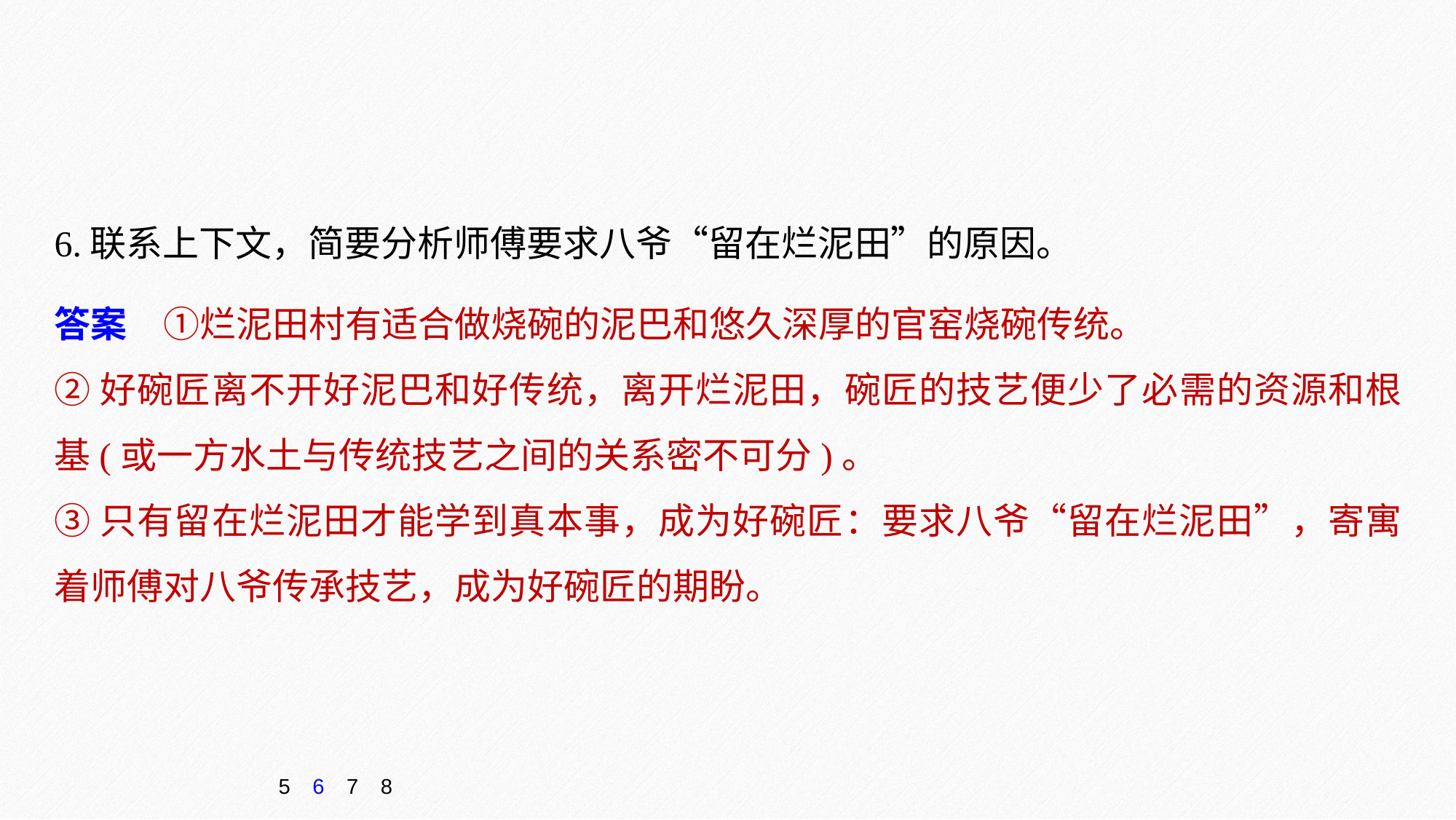

6.联系上下文，简要分析师傅要求八爷“留在烂泥田”的原因。
答案　①烂泥田村有适合做烧碗的泥巴和悠久深厚的官窑烧碗传统。
②好碗匠离不开好泥巴和好传统，离开烂泥田，碗匠的技艺便少了必需的资源和根基(或一方水土与传统技艺之间的关系密不可分)。
③只有留在烂泥田才能学到真本事，成为好碗匠：要求八爷“留在烂泥田”，寄寓着师傅对八爷传承技艺，成为好碗匠的期盼。
5
6
7
8